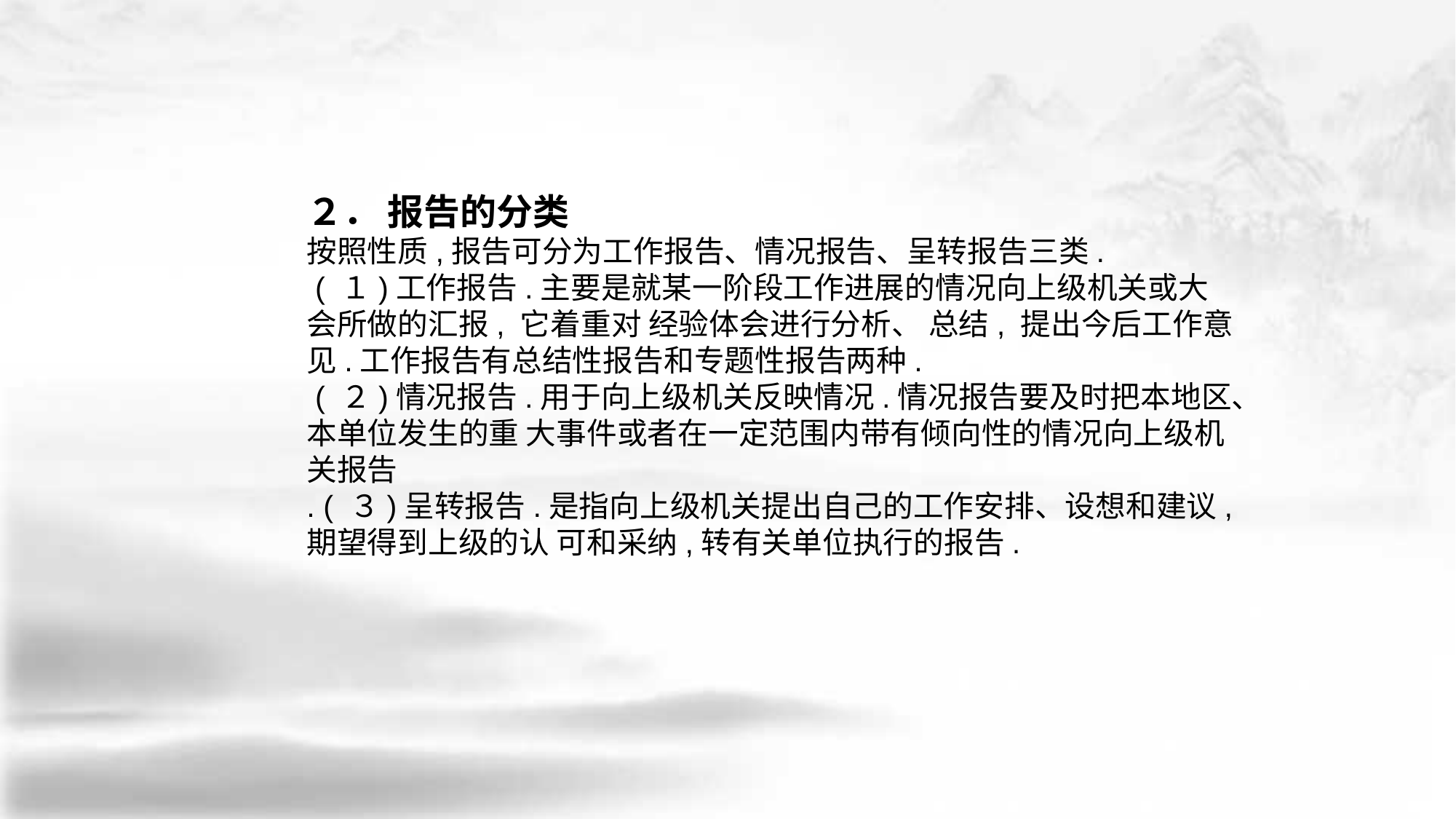

２． 报告的分类
按照性质,报告可分为工作报告、情况报告、呈转报告三类.
 ( １)工作报告.主要是就某一阶段工作进展的情况向上级机关或大会所做的汇报, 它着重对 经验体会进行分析、 总结, 提出今后工作意见.工作报告有总结性报告和专题性报告两种.
 ( ２)情况报告.用于向上级机关反映情况.情况报告要及时把本地区、本单位发生的重 大事件或者在一定范围内带有倾向性的情况向上级机关报告
. ( ３)呈转报告.是指向上级机关提出自己的工作安排、设想和建议,期望得到上级的认 可和采纳,转有关单位执行的报告.